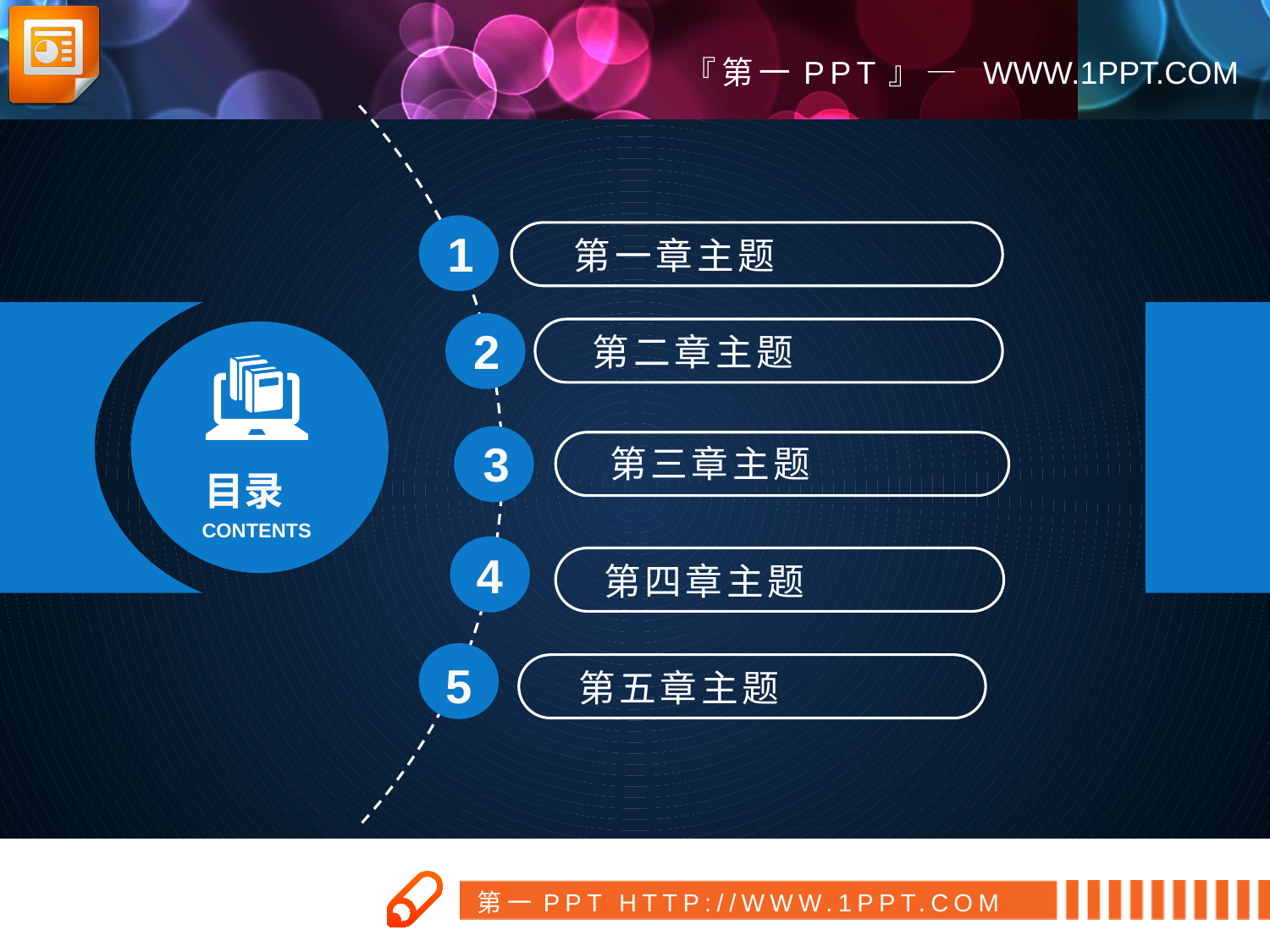

1

第一章主题

2

第二章主题

3

第三章主题
目录
CONTENTS

4

第四章主题

5

第五章主题